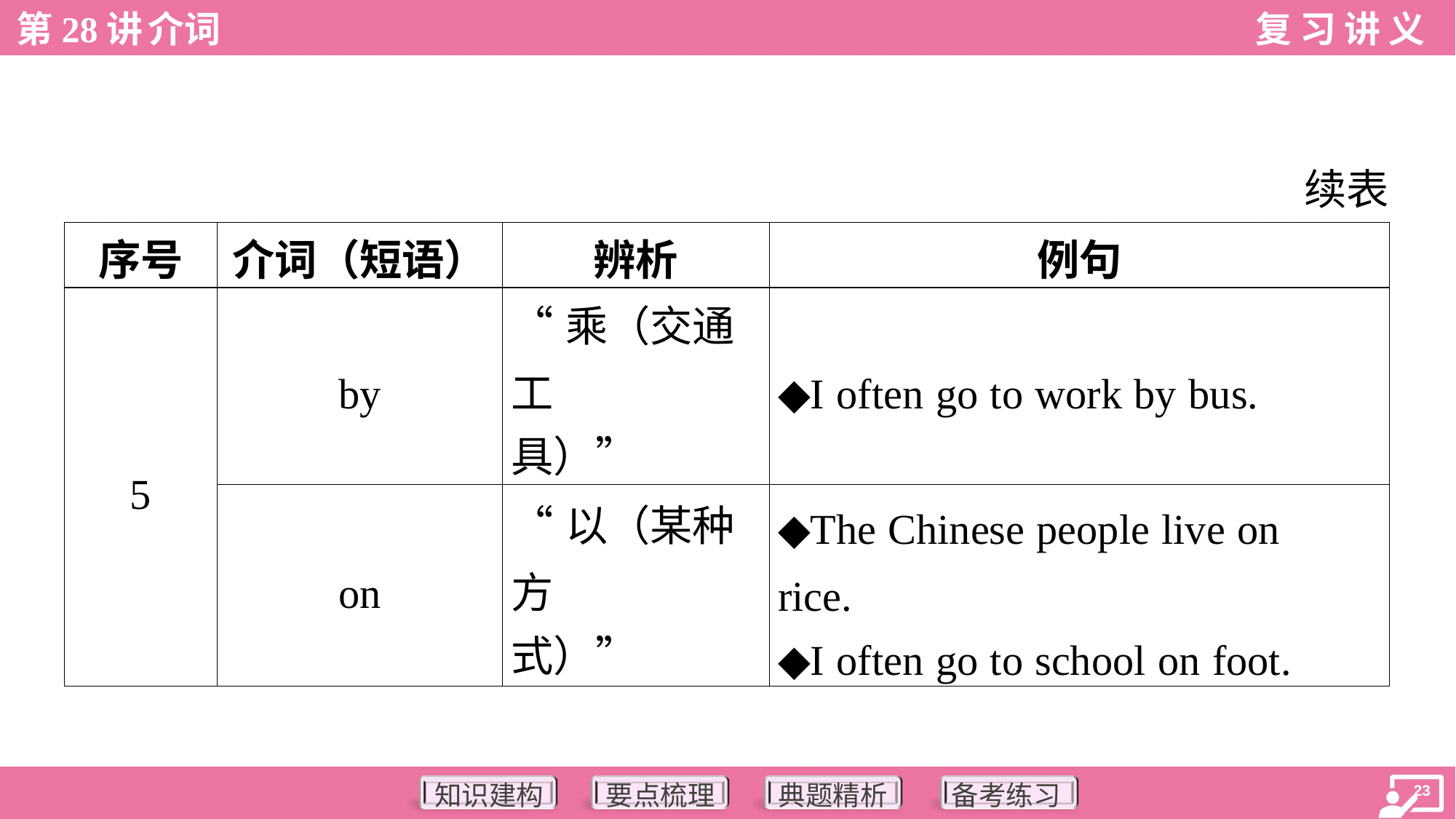

续表
| 序号 | 介词（短语） | 辨析 | 例句 |
| --- | --- | --- | --- |
| 5 | by | “乘（交通工 具）” | ◆I often go to work by bus. |
|  | on | “以（某种方 式）” | ◆The Chinese people live on rice. ◆I often go to school on foot. |